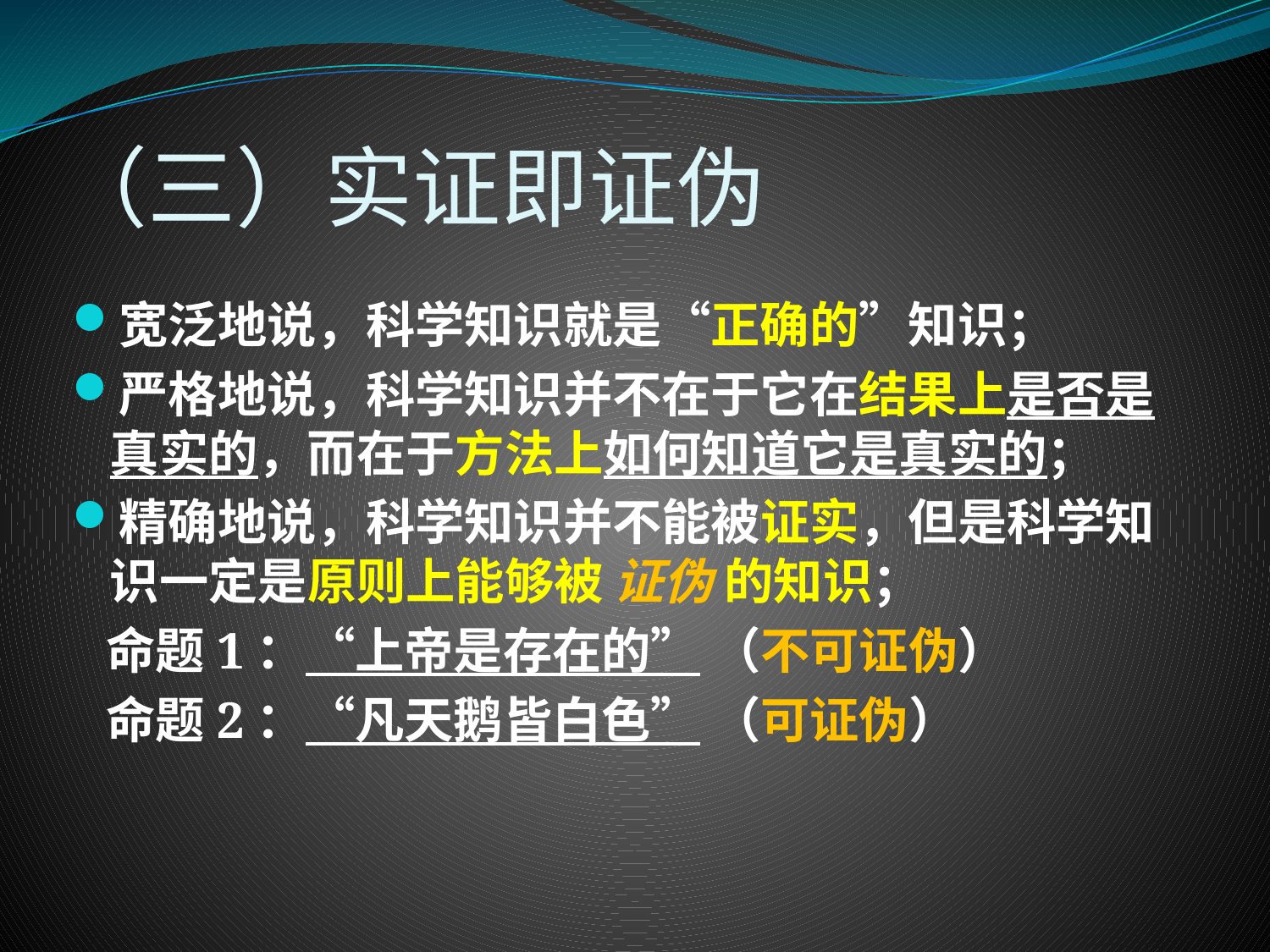

# （三）实证即证伪
宽泛地说，科学知识就是“正确的”知识；
严格地说，科学知识并不在于它在结果上是否是真实的，而在于方法上如何知道它是真实的；
精确地说，科学知识并不能被证实，但是科学知识一定是原则上能够被 证伪 的知识；
  命题1：“上帝是存在的” （不可证伪）
  命题2：“凡天鹅皆白色” （可证伪）